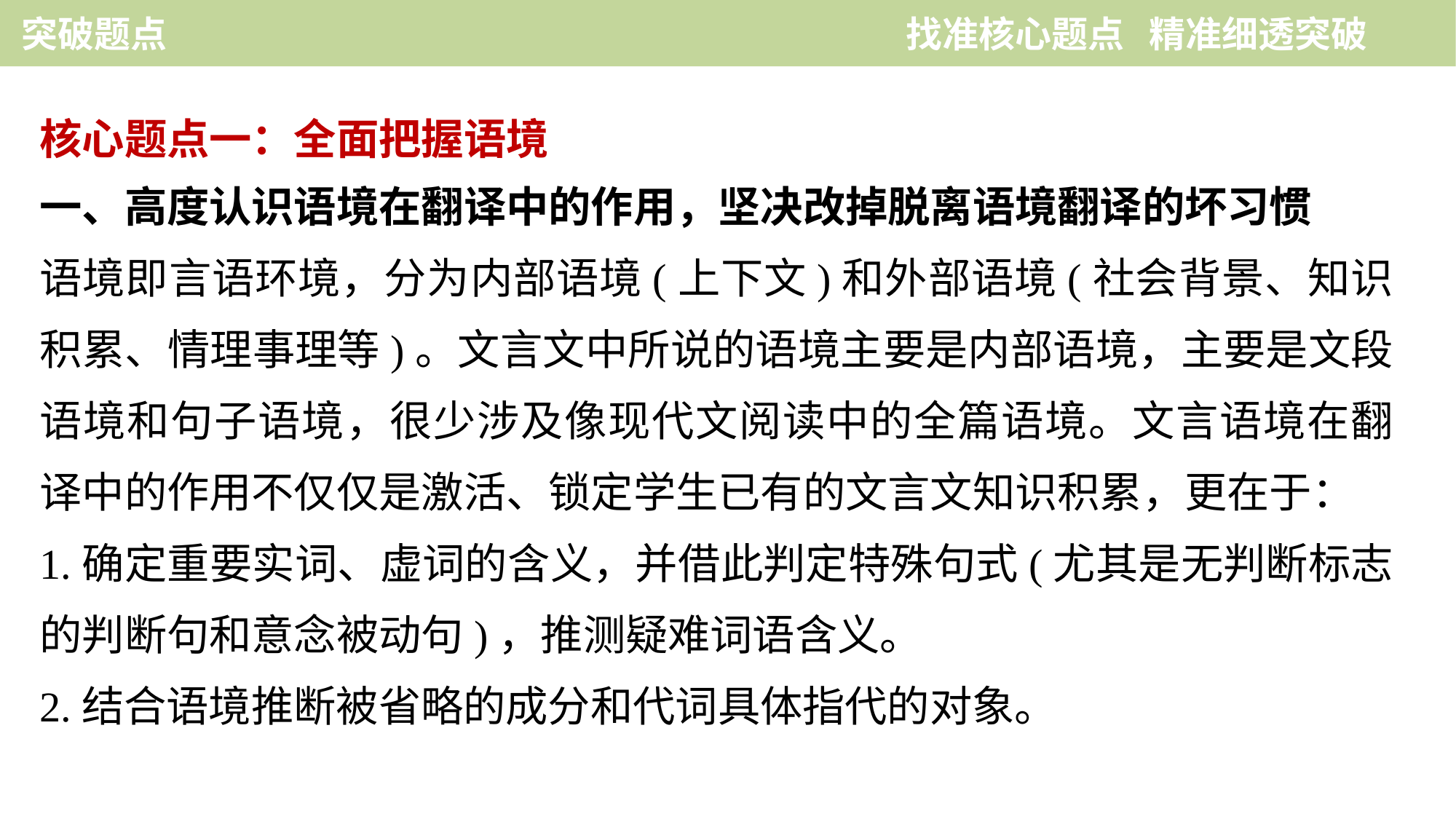

突破题点　　　　　　　　　　　　　　                            找准核心题点   精准细透突破
核心题点一：全面把握语境
一、高度认识语境在翻译中的作用，坚决改掉脱离语境翻译的坏习惯
语境即言语环境，分为内部语境(上下文)和外部语境(社会背景、知识积累、情理事理等)。文言文中所说的语境主要是内部语境，主要是文段语境和句子语境，很少涉及像现代文阅读中的全篇语境。文言语境在翻译中的作用不仅仅是激活、锁定学生已有的文言文知识积累，更在于：
1.确定重要实词、虚词的含义，并借此判定特殊句式(尤其是无判断标志的判断句和意念被动句)，推测疑难词语含义。
2.结合语境推断被省略的成分和代词具体指代的对象。